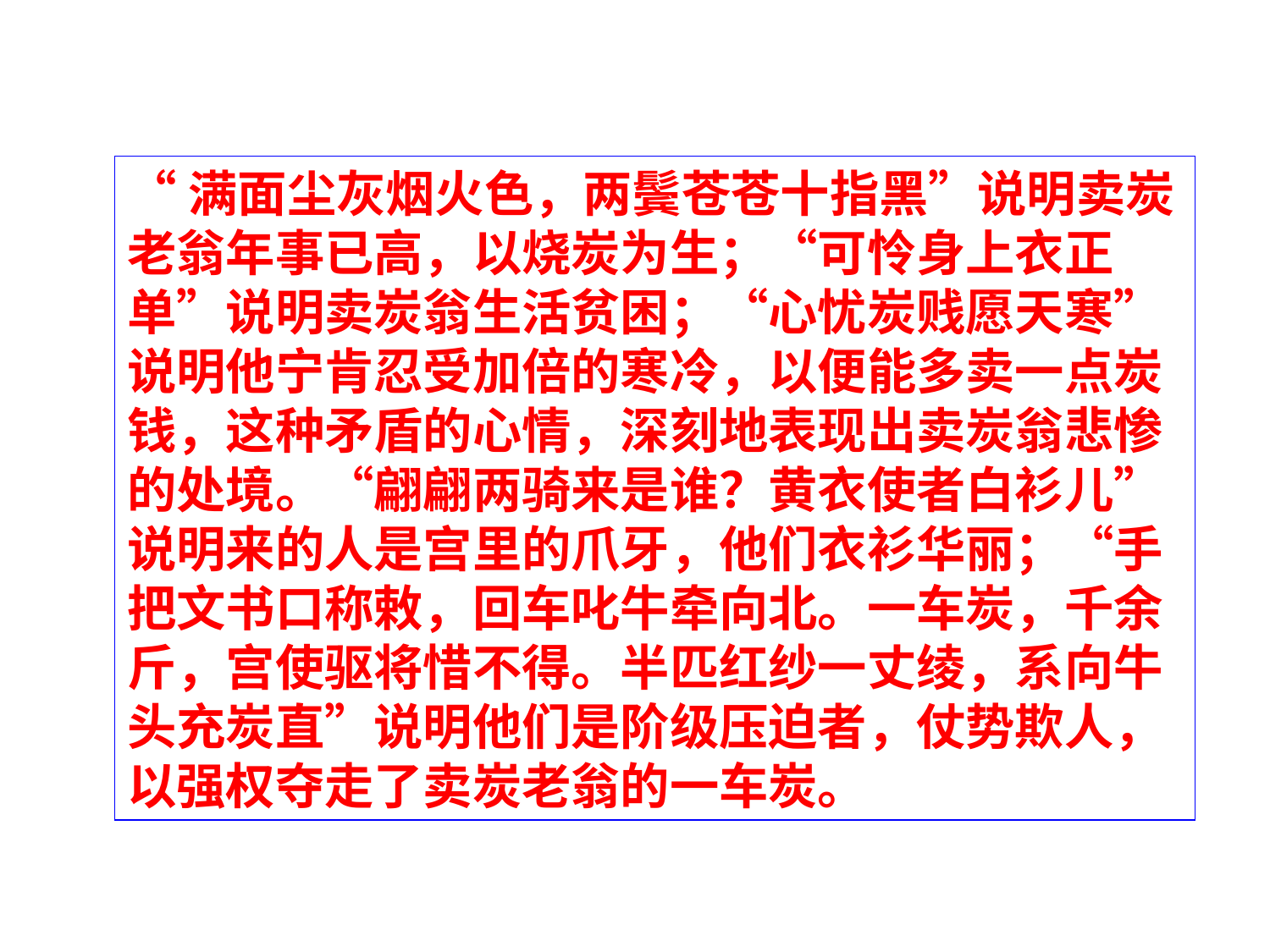

“满面尘灰烟火色，两鬓苍苍十指黑”说明卖炭老翁年事已高，以烧炭为生；“可怜身上衣正单”说明卖炭翁生活贫困；“心忧炭贱愿天寒”说明他宁肯忍受加倍的寒冷，以便能多卖一点炭钱，这种矛盾的心情，深刻地表现出卖炭翁悲惨的处境。“翩翩两骑来是谁？黄衣使者白衫儿” 说明来的人是宫里的爪牙，他们衣衫华丽；“手把文书口称敕，回车叱牛牵向北。一车炭，千余斤，宫使驱将惜不得。半匹红纱一丈绫，系向牛头充炭直”说明他们是阶级压迫者，仗势欺人，以强权夺走了卖炭老翁的一车炭。